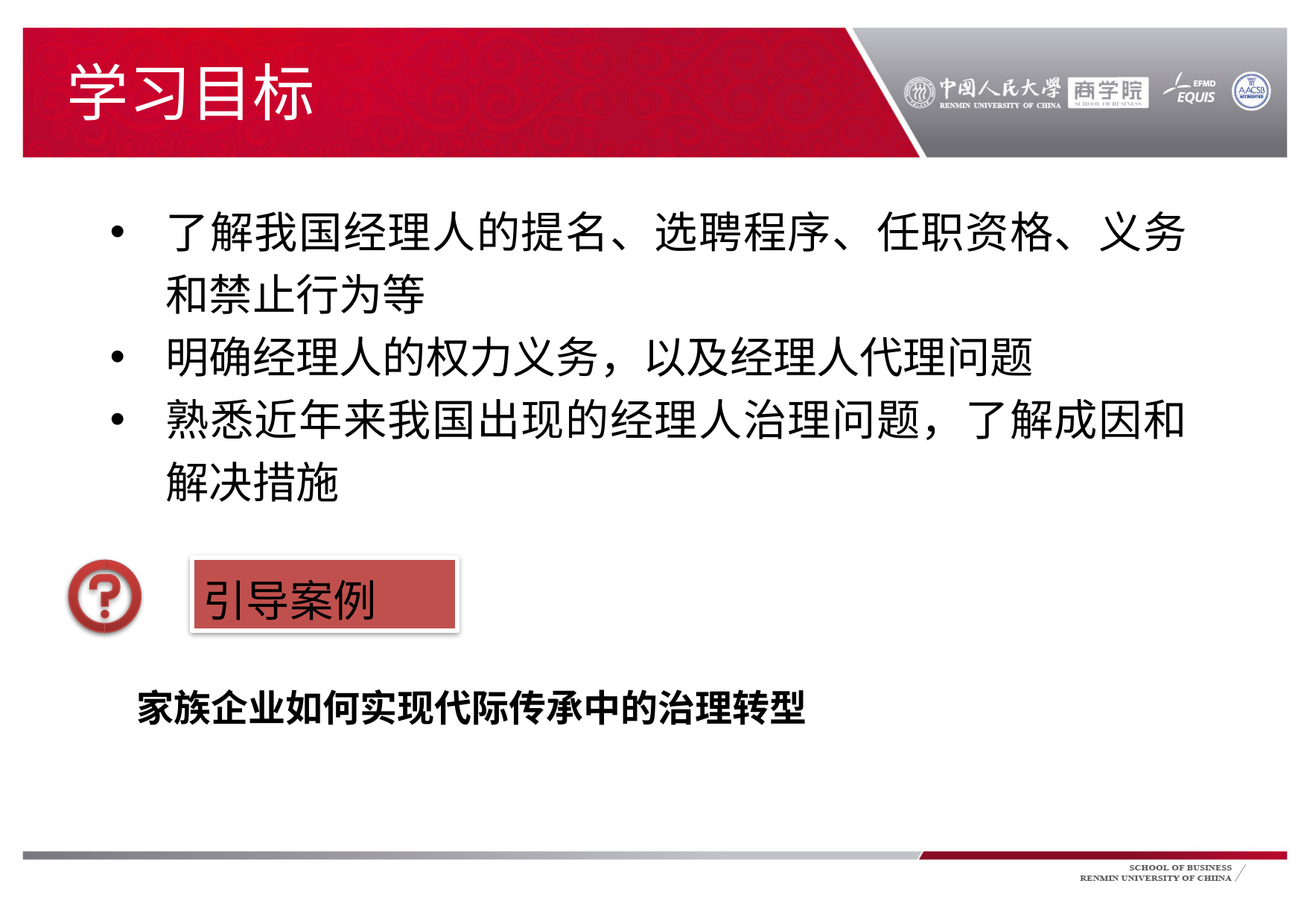

# 学习目标

了解我国经理人的提名、选聘程序、任职资格、义务和禁止行为等
明确经理人的权力义务，以及经理人代理问题
熟悉近年来我国出现的经理人治理问题，了解成因和解决措施
引导案例

家族企业如何实现代际传承中的治理转型